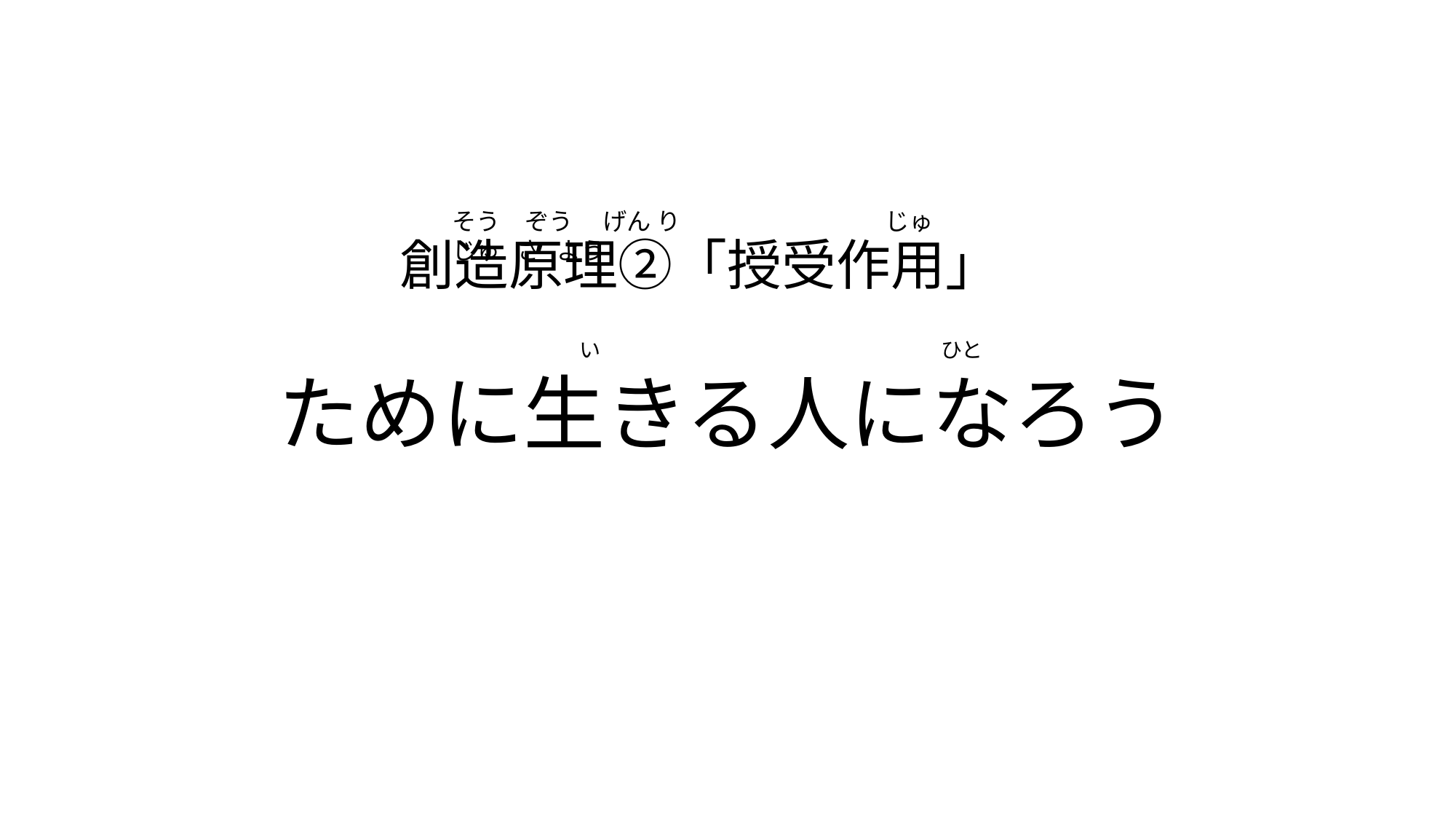

そう　ぞう　 げん り　  　　　　　　　じゅ じゅ   さ   よう
創造原理②「授受作用」

ために生きる人になろう
い　　　　　　　　　　　　　　　　ひと